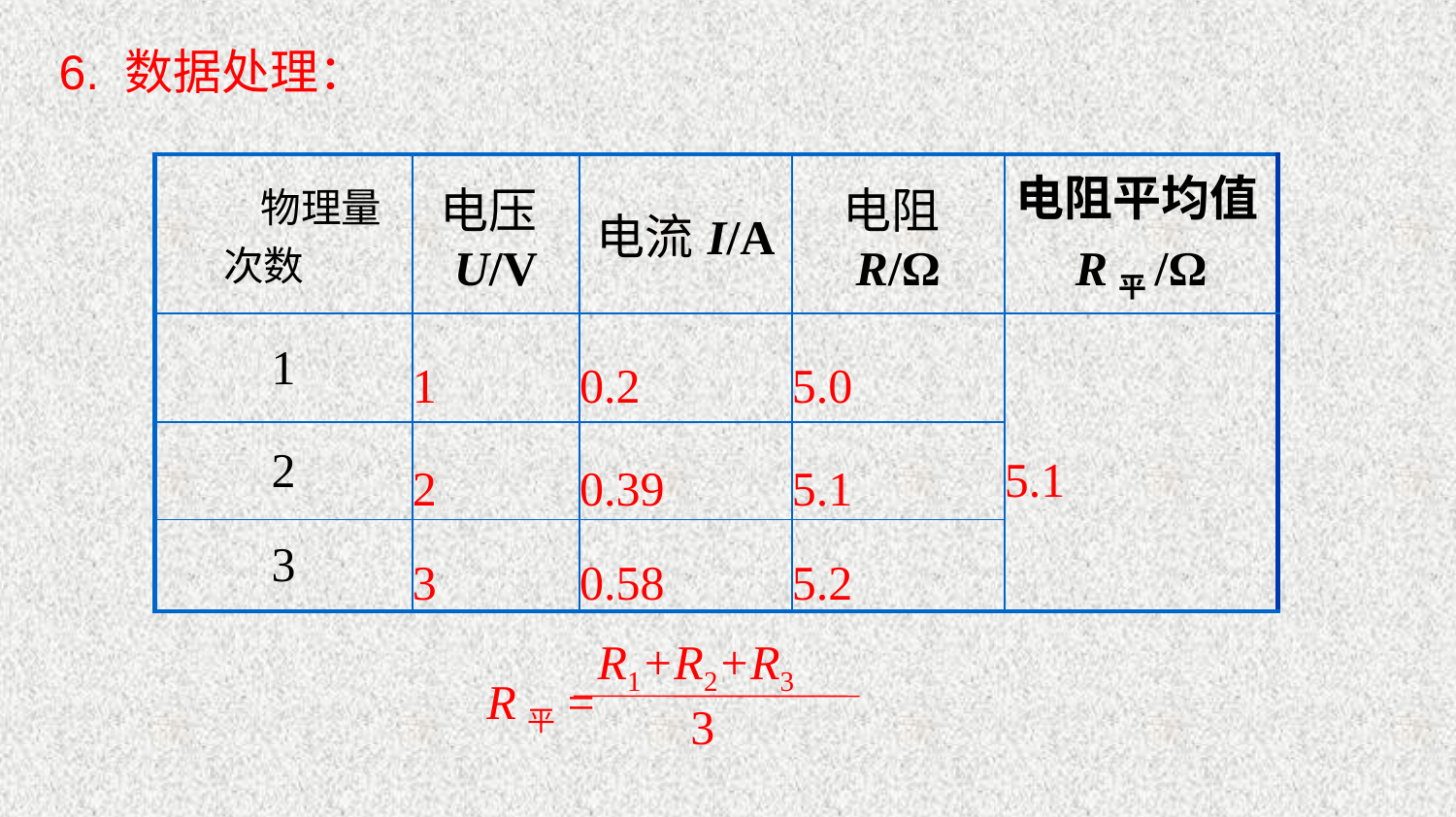

6. 数据处理：
| 物理量 次数 | 电压U/V | 电流I/A | 电阻R/Ω | 电阻平均值R平/Ω |
| --- | --- | --- | --- | --- |
| 1 | 1 | 0.2 | 5.0 | 5.1 |
| 2 | 2 | 0.39 | 5.1 |  |
| 3 | 3 | 0.58 | 5.2 |  |
R1+R2+R3
R平=
3